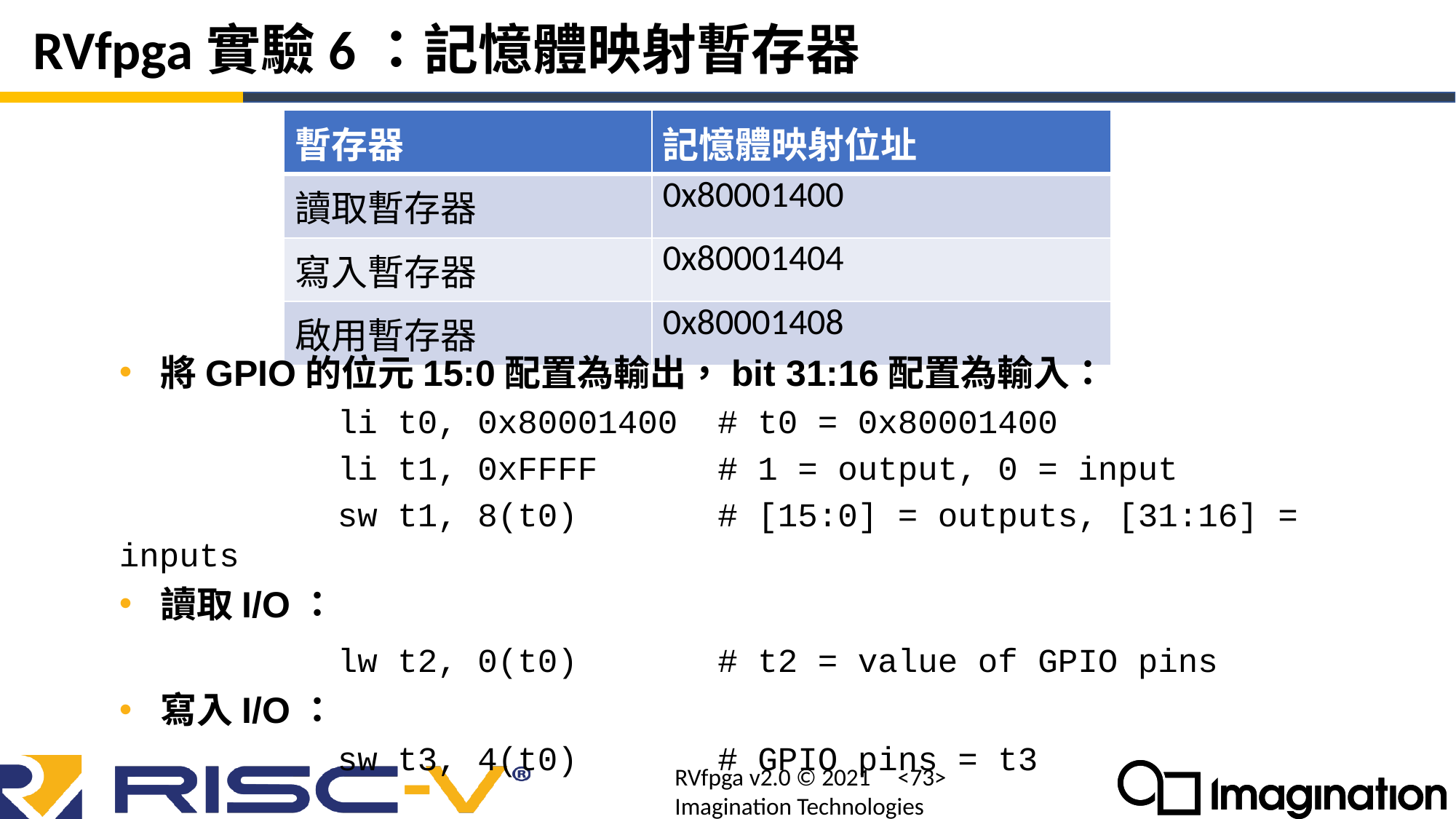

# RVfpga實驗6：記憶體映射暫存器
| 暫存器 | 記憶體映射位址 |
| --- | --- |
| 讀取暫存器 | 0x80001400 |
| 寫入暫存器 | 0x80001404 |
| 啟用暫存器 | 0x80001408 |
將GPIO的位元15:0配置為輸出，bit 31:16配置為輸入：
		li t0, 0x80001400  # t0 = 0x80001400
		li t1, 0xFFFF      # 1 = output, 0 = input
		sw t1, 8(t0)       # [15:0] = outputs, [31:16] = inputs
讀取I/O：
		lw t2, 0(t0)       # t2 = value of GPIO pins
寫入I/O：
		sw t3, 4(t0)       # GPIO pins = t3